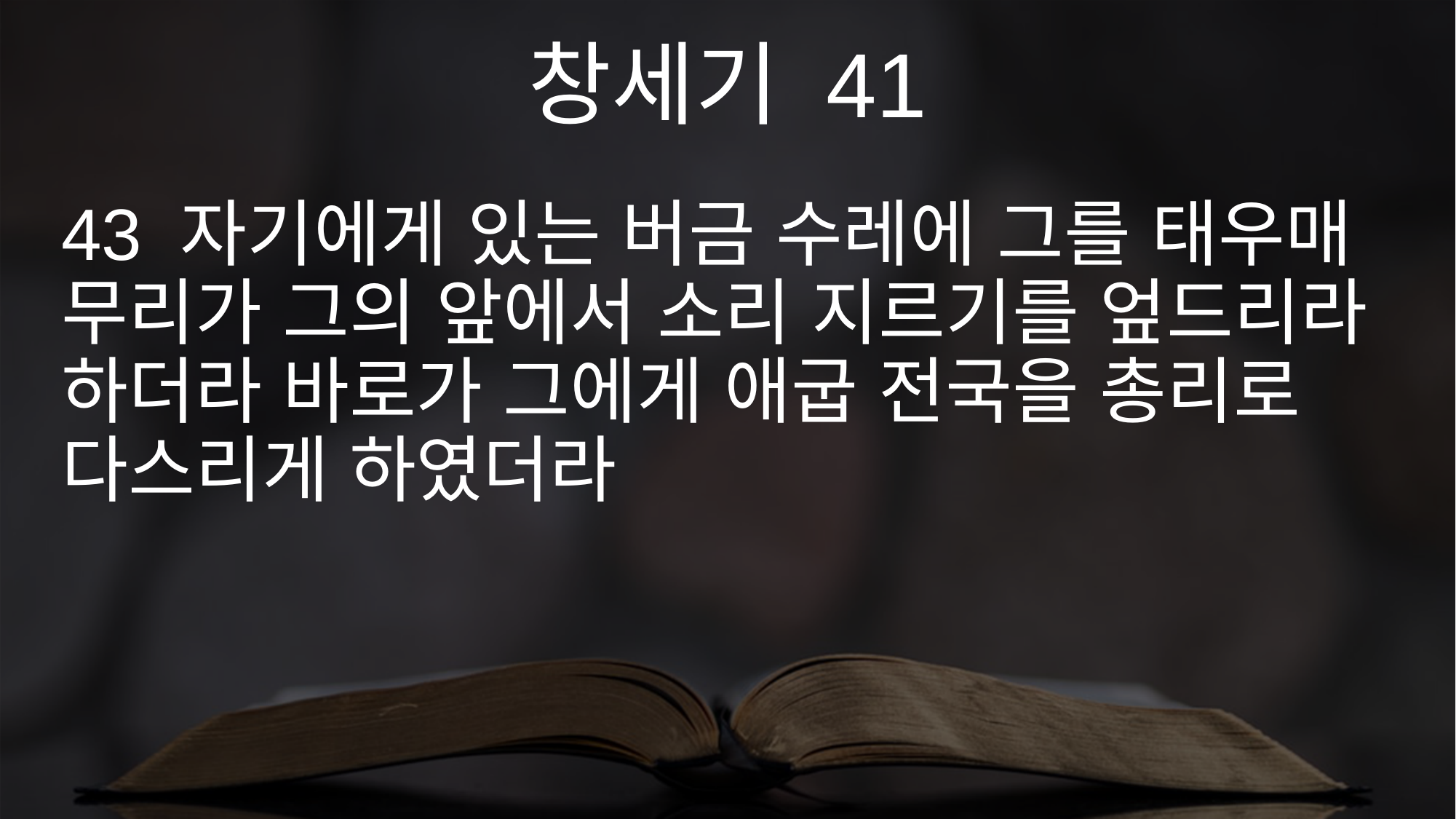

창세기 41
43 자기에게 있는 버금 수레에 그를 태우매 무리가 그의 앞에서 소리 지르기를 엎드리라 하더라 바로가 그에게 애굽 전국을 총리로 다스리게 하였더라